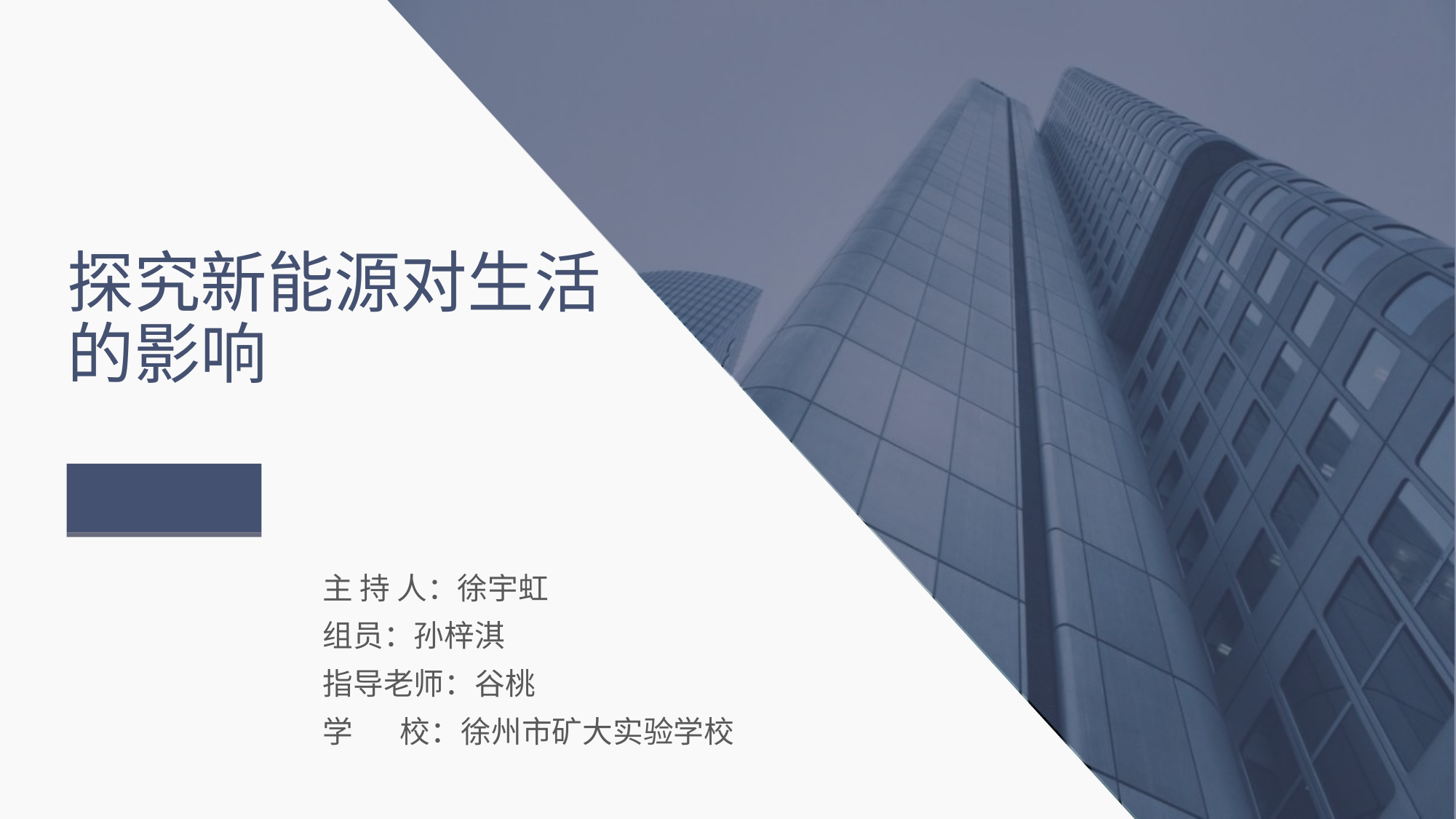

# 探究新能源对生活的影响
主 持 人：徐宇虹
组员：孙梓淇
指导老师：谷桃
学       校：徐州市矿大实验学校